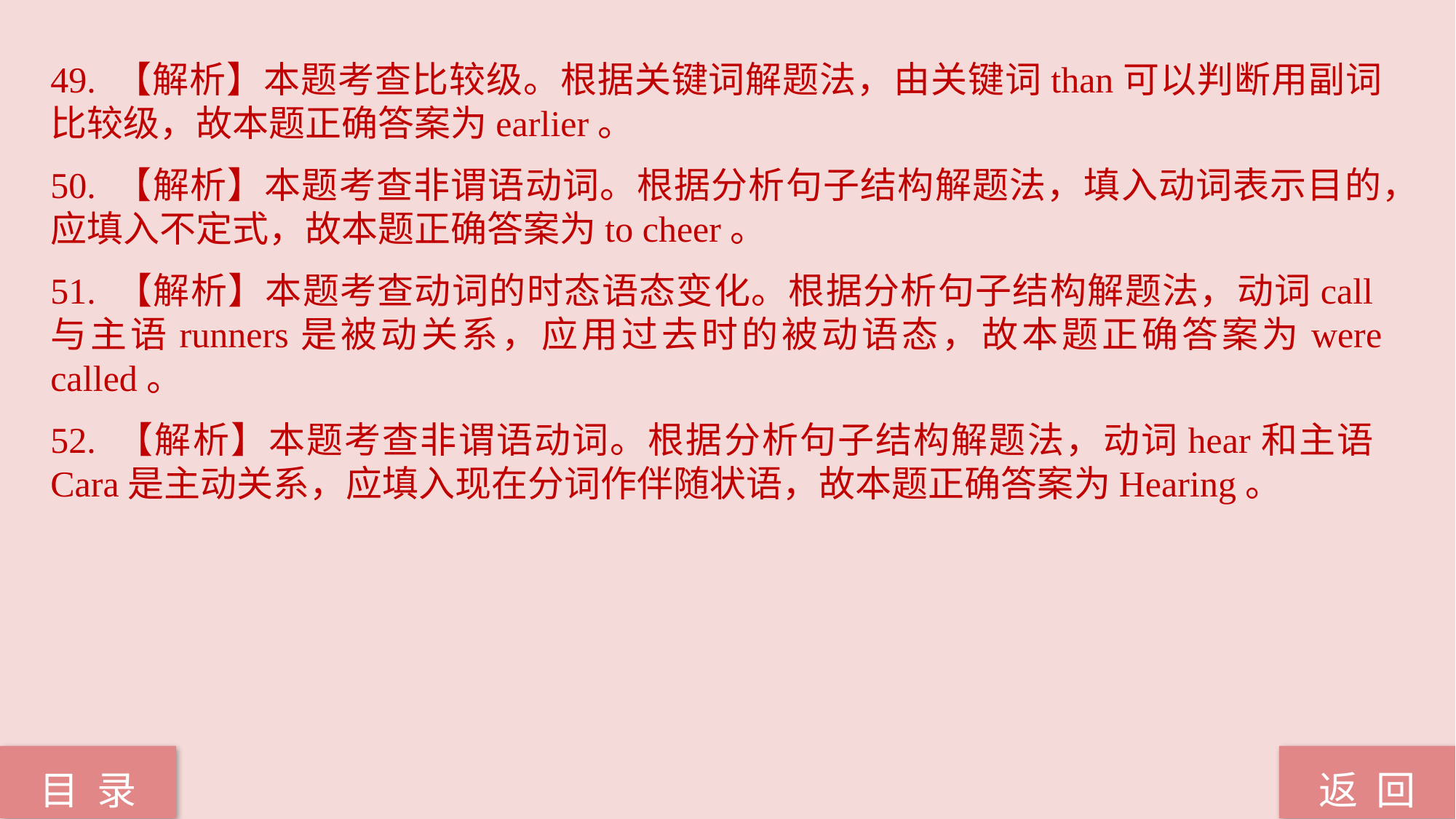

49. 【解析】本题考查比较级。根据关键词解题法，由关键词than可以判断用副词比较级，故本题正确答案为earlier。
50. 【解析】本题考查非谓语动词。根据分析句子结构解题法，填入动词表示目的，应填入不定式，故本题正确答案为to cheer。
51. 【解析】本题考查动词的时态语态变化。根据分析句子结构解题法，动词call与主语runners是被动关系，应用过去时的被动语态，故本题正确答案为were called。
52. 【解析】本题考查非谓语动词。根据分析句子结构解题法，动词hear和主语Cara是主动关系，应填入现在分词作伴随状语，故本题正确答案为Hearing。
返  回